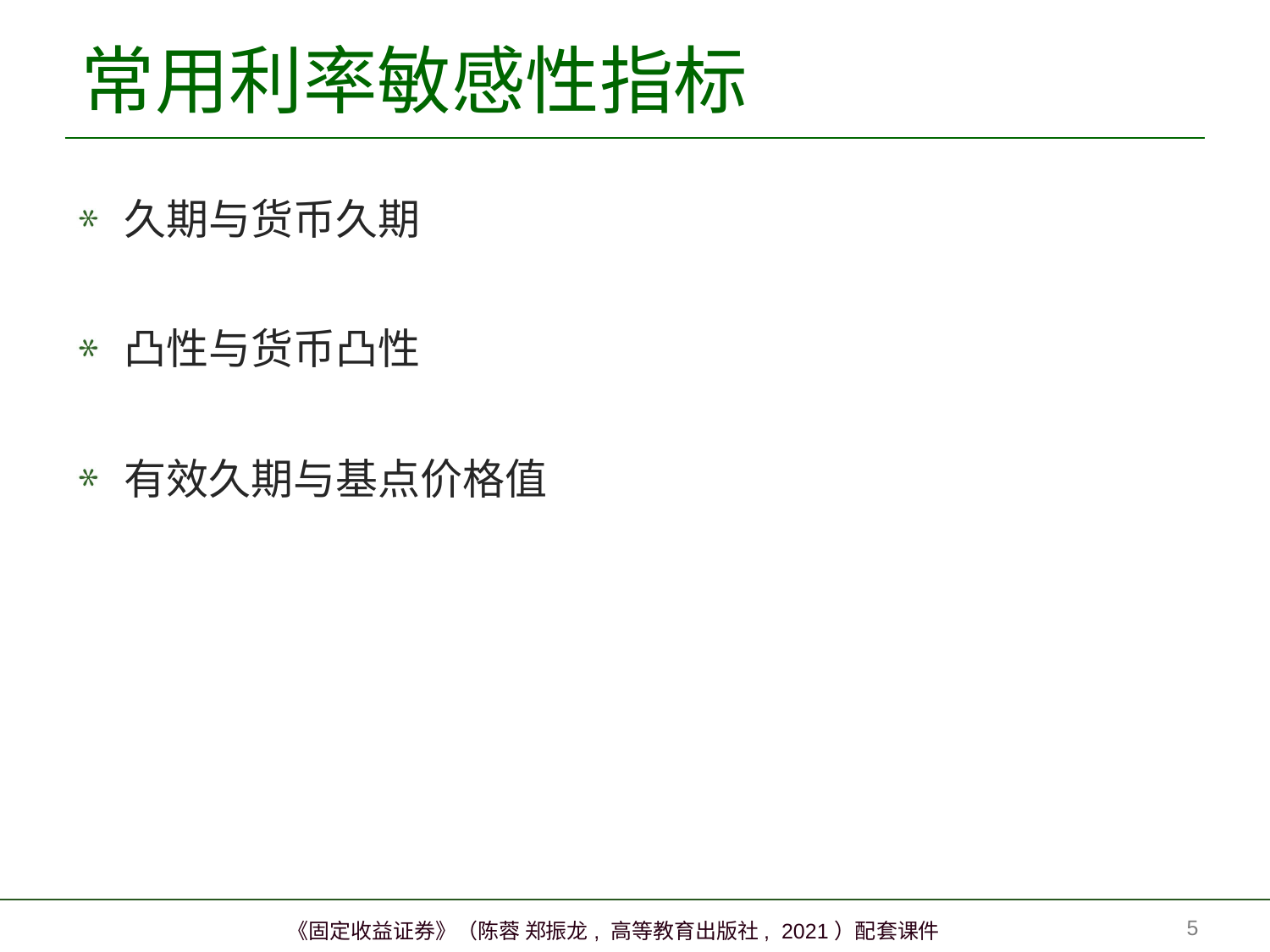

# 常用利率敏感性指标
久期与货币久期

凸性与货币凸性

有效久期与基点价格值
5